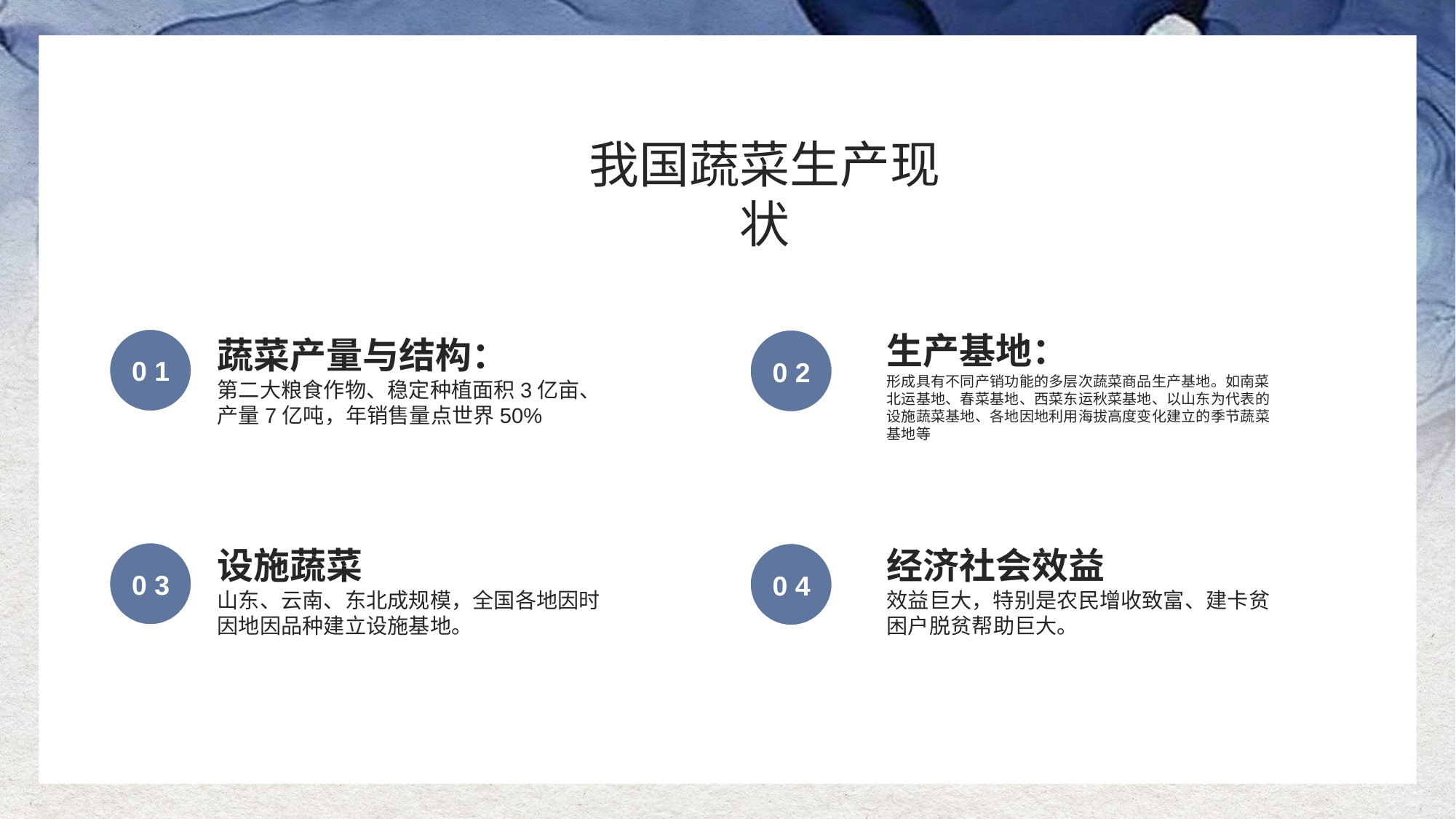

我国蔬菜生产现状
生产基地：
蔬菜产量与结构：

0 1
0 2
形成具有不同产销功能的多层次蔬菜商品生产基地。如南菜北运基地、春菜基地、西菜东运秋菜基地、以山东为代表的设施蔬菜基地、各地因地利用海拔高度变化建立的季节蔬菜基地等
第二大粮食作物、稳定种植面积3亿亩、产量7亿吨，年销售量点世界50%
经济社会效益
设施蔬菜

0 3
0 4
山东、云南、东北成规模，全国各地因时因地因品种建立设施基地。
效益巨大，特别是农民增收致富、建卡贫困户脱贫帮助巨大。